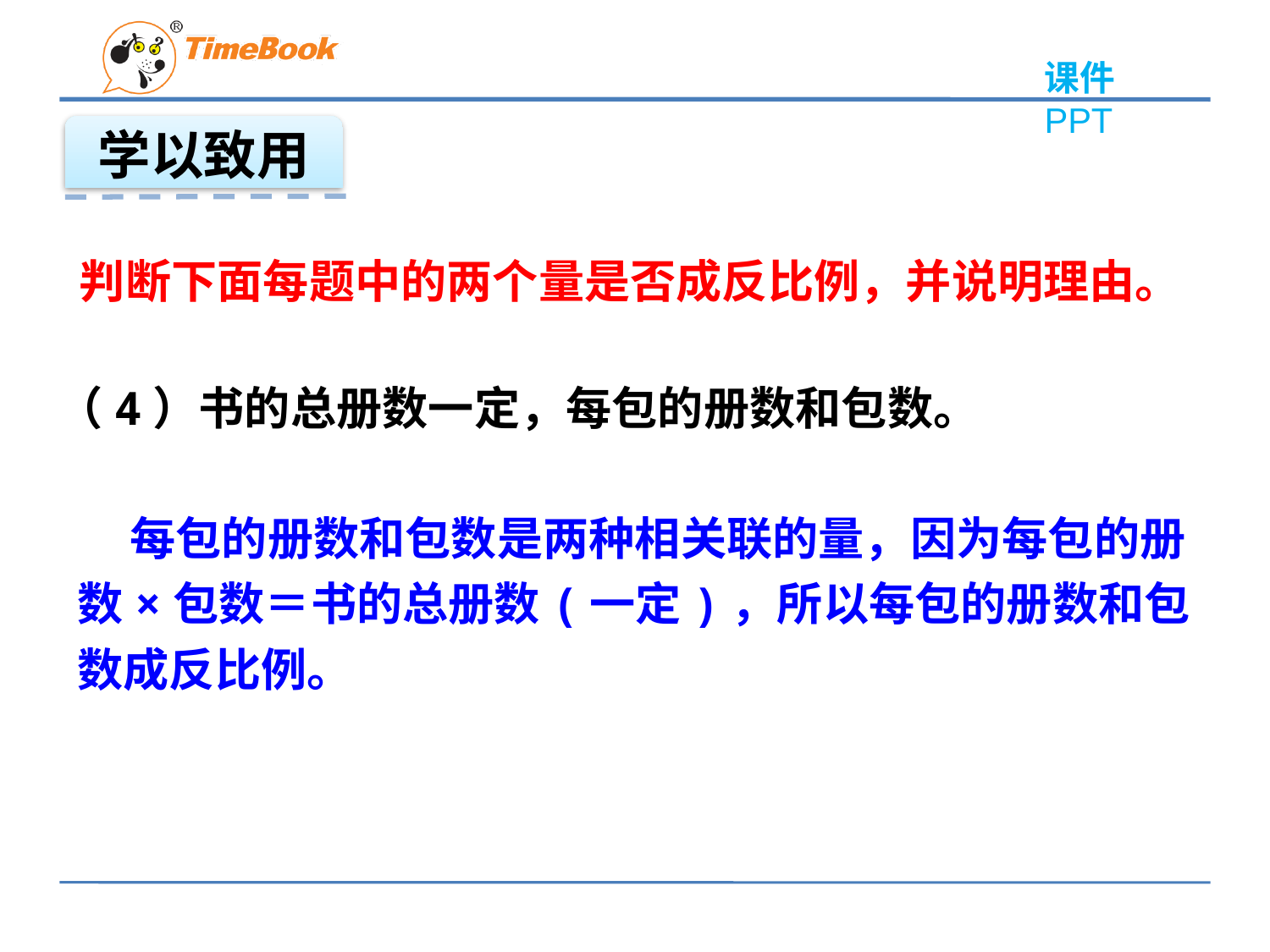

学以致用
判断下面每题中的两个量是否成反比例，并说明理由。
（4）书的总册数一定，每包的册数和包数。
    每包的册数和包数是两种相关联的量，因为每包的册数×包数＝书的总册数(一定)，所以每包的册数和包数成反比例。